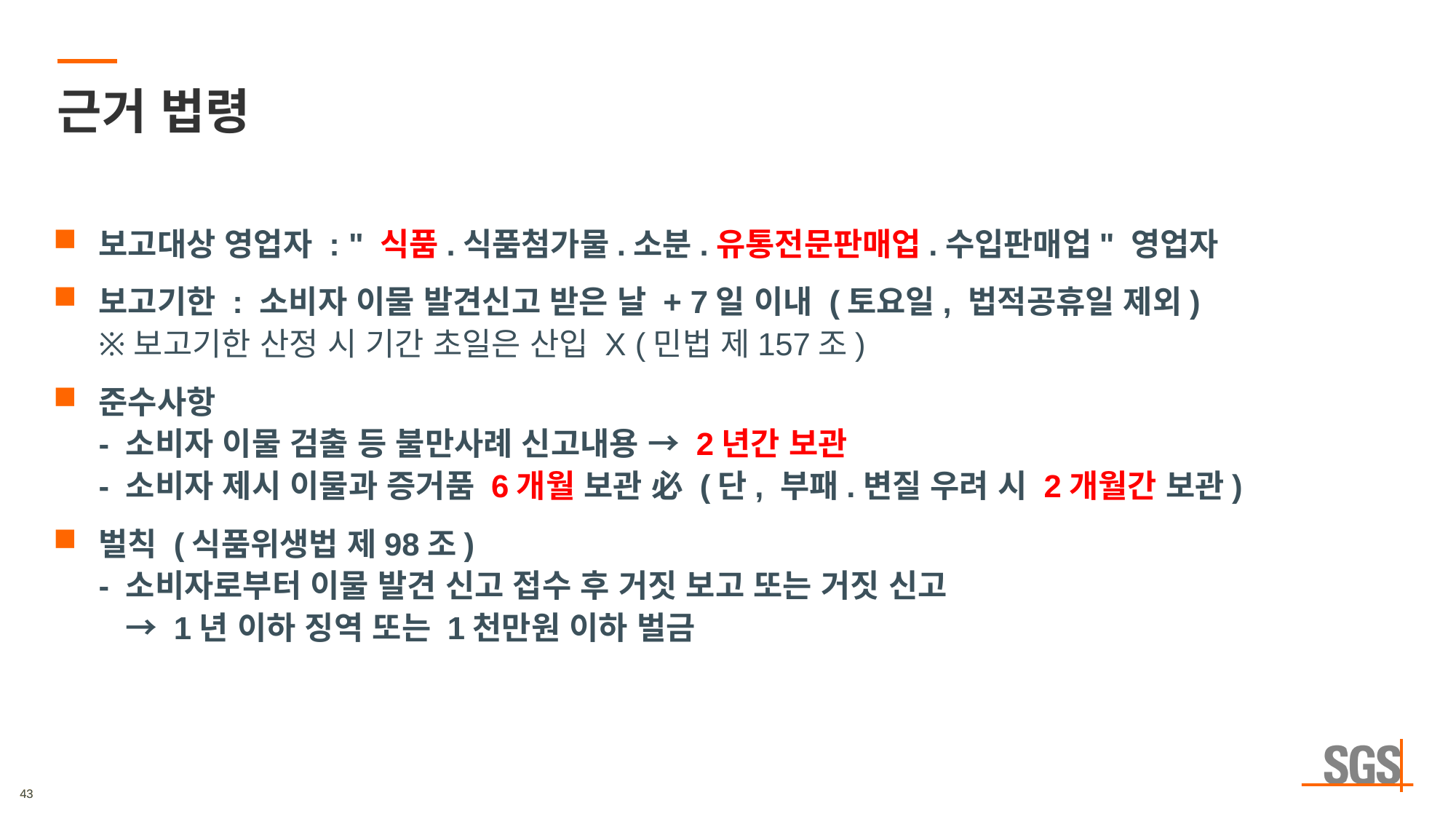

# 근거 법령

보고대상 영업자 : " 식품.식품첨가물.소분.유통전문판매업.수입판매업" 영업자
보고기한 : 소비자 이물 발견신고 받은 날 + 7일 이내 (토요일, 법적공휴일 제외)
※ 보고기한 산정 시 기간 초일은 산입 X (민법 제157조)
준수사항
- 소비자 이물 검출 등 불만사례 신고내용 → 2년간 보관
- 소비자 제시 이물과 증거품 6개월 보관 必 (단, 부패.변질 우려 시 2개월간 보관)
벌칙 (식품위생법 제98조)
- 소비자로부터 이물 발견 신고 접수 후 거짓 보고 또는 거짓 신고
   → 1년 이하 징역 또는 1천만원 이하 벌금